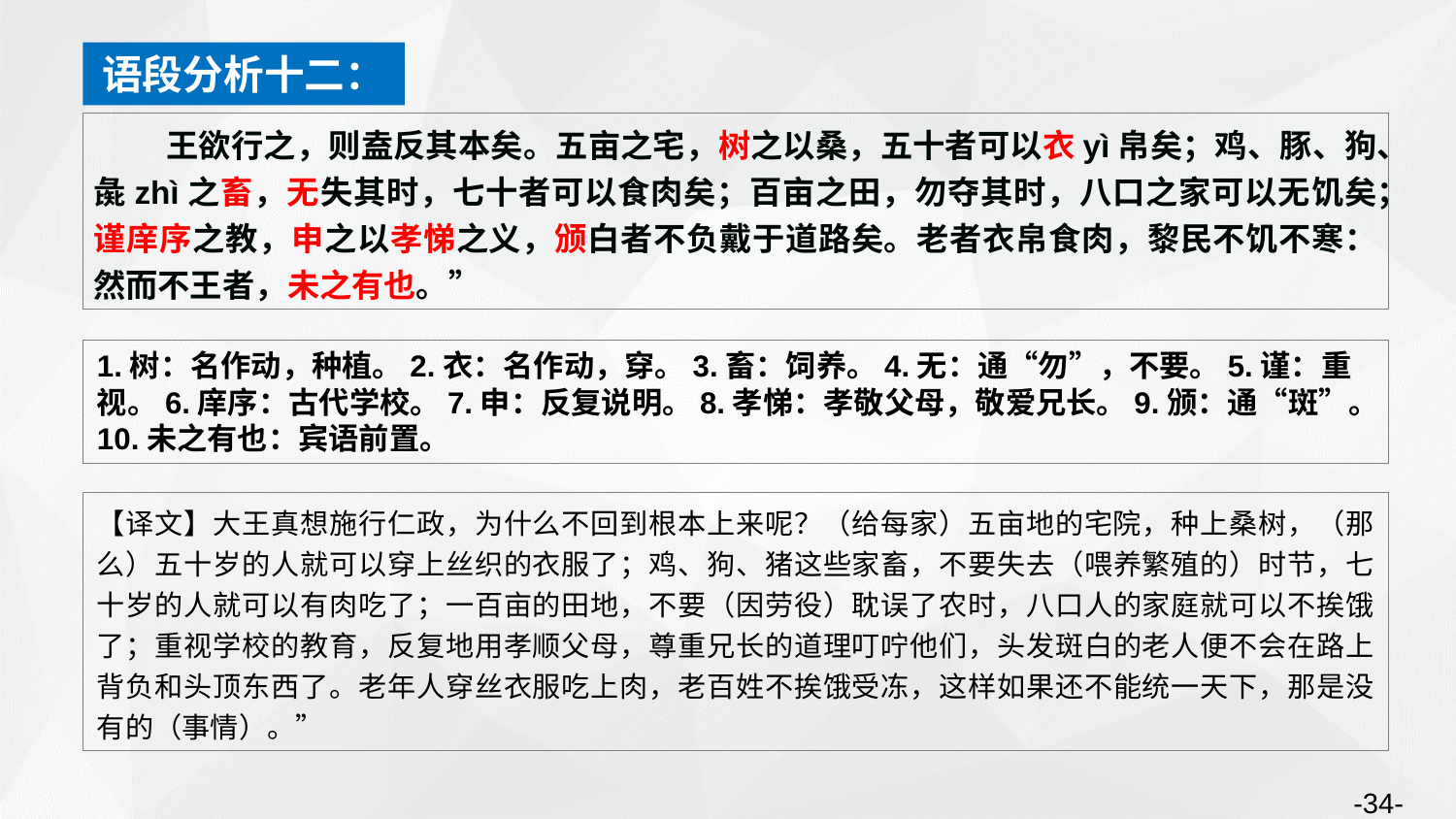

语段分析十二：
王欲行之，则盍反其本矣。五亩之宅，树之以桑，五十者可以衣yì帛矣；鸡、豚、狗、彘zhì之畜，无失其时，七十者可以食肉矣；百亩之田，勿夺其时，八口之家可以无饥矣；谨庠序之教，申之以孝悌之义，颁白者不负戴于道路矣。老者衣帛食肉，黎民不饥不寒：然而不王者，未之有也。”
1.树：名作动，种植。2.衣：名作动，穿。3.畜：饲养。4.无：通“勿”，不要。5.谨：重视。6.庠序：古代学校。7.申：反复说明。8.孝悌：孝敬父母，敬爱兄长。9.颁：通“斑”。10.未之有也：宾语前置。
【译文】大王真想施行仁政，为什么不回到根本上来呢？（给每家）五亩地的宅院，种上桑树，（那么）五十岁的人就可以穿上丝织的衣服了；鸡、狗、猪这些家畜，不要失去（喂养繁殖的）时节，七十岁的人就可以有肉吃了；一百亩的田地，不要（因劳役）耽误了农时，八口人的家庭就可以不挨饿了；重视学校的教育，反复地用孝顺父母，尊重兄长的道理叮咛他们，头发斑白的老人便不会在路上背负和头顶东西了。老年人穿丝衣服吃上肉，老百姓不挨饿受冻，这样如果还不能统一天下，那是没有的（事情）。”
-34-